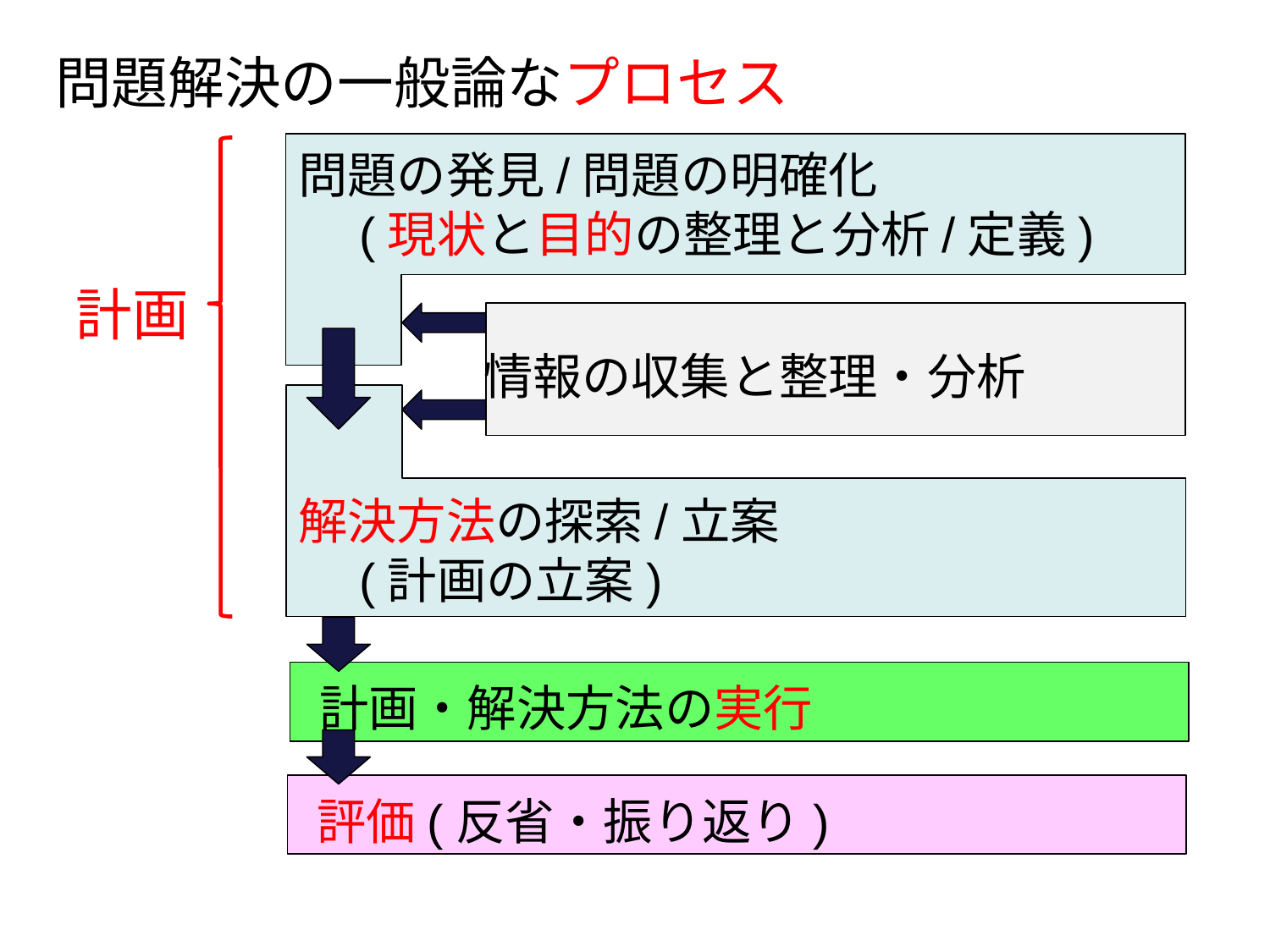

問題解決の一般論なプロセス

問題の発見/問題の明確化
　(現状と目的の整理と分析/定義)
計画

情報の収集と整理・分析

解決方法の探索/立案
　(計画の立案)

計画・解決方法の実行

評価(反省・振り返り)